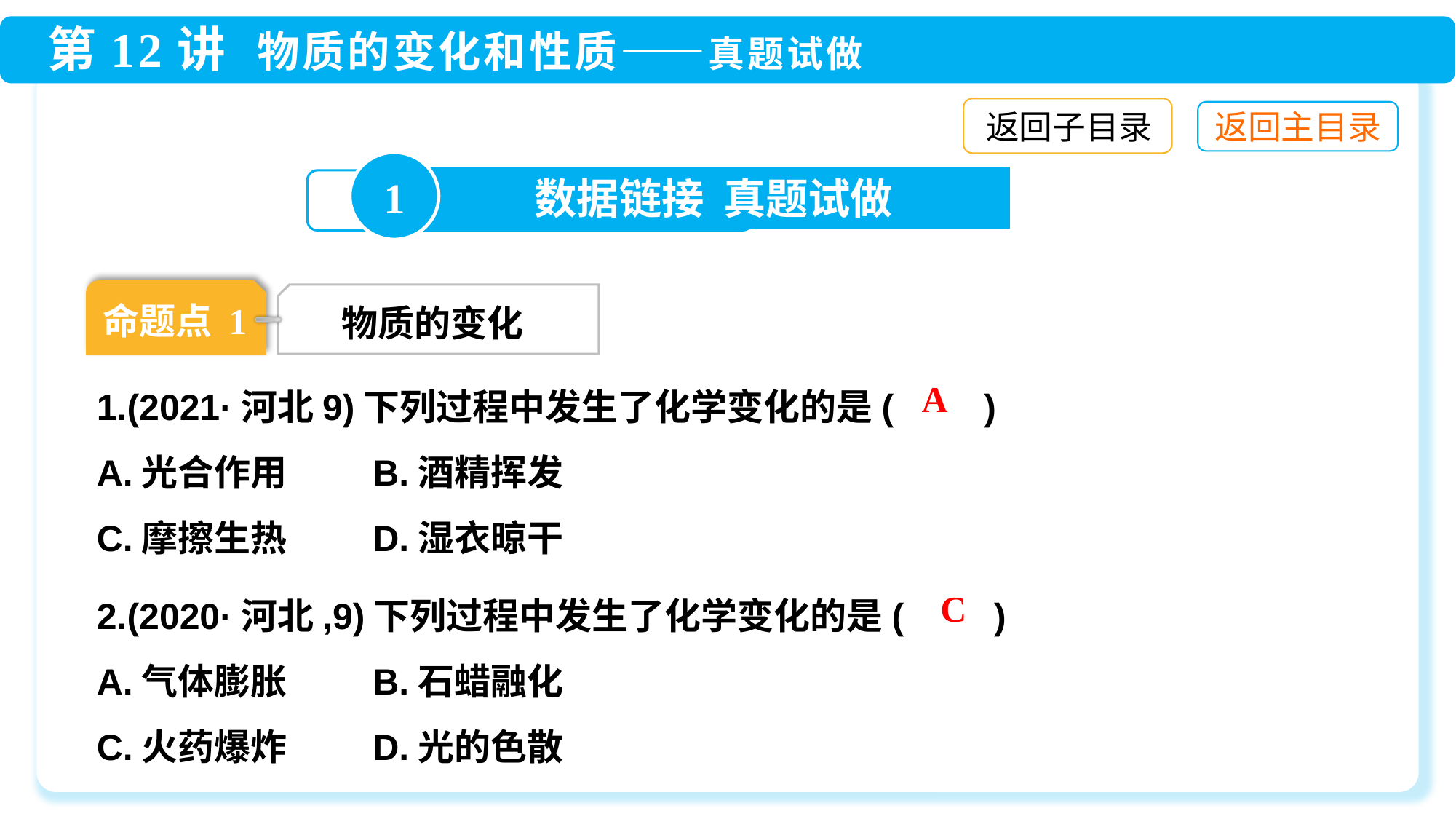

返回子目录

1
数据链接  真题试做

命题点 1
物质的变化

1.(2021·河北9)下列过程中发生了化学变化的是(　　)
A.光合作用	      B.酒精挥发
C.摩擦生热	      D.湿衣晾干
A
2.(2020·河北,9)下列过程中发生了化学变化的是(　　)
A.气体膨胀	      B.石蜡融化
C.火药爆炸	      D.光的色散
C